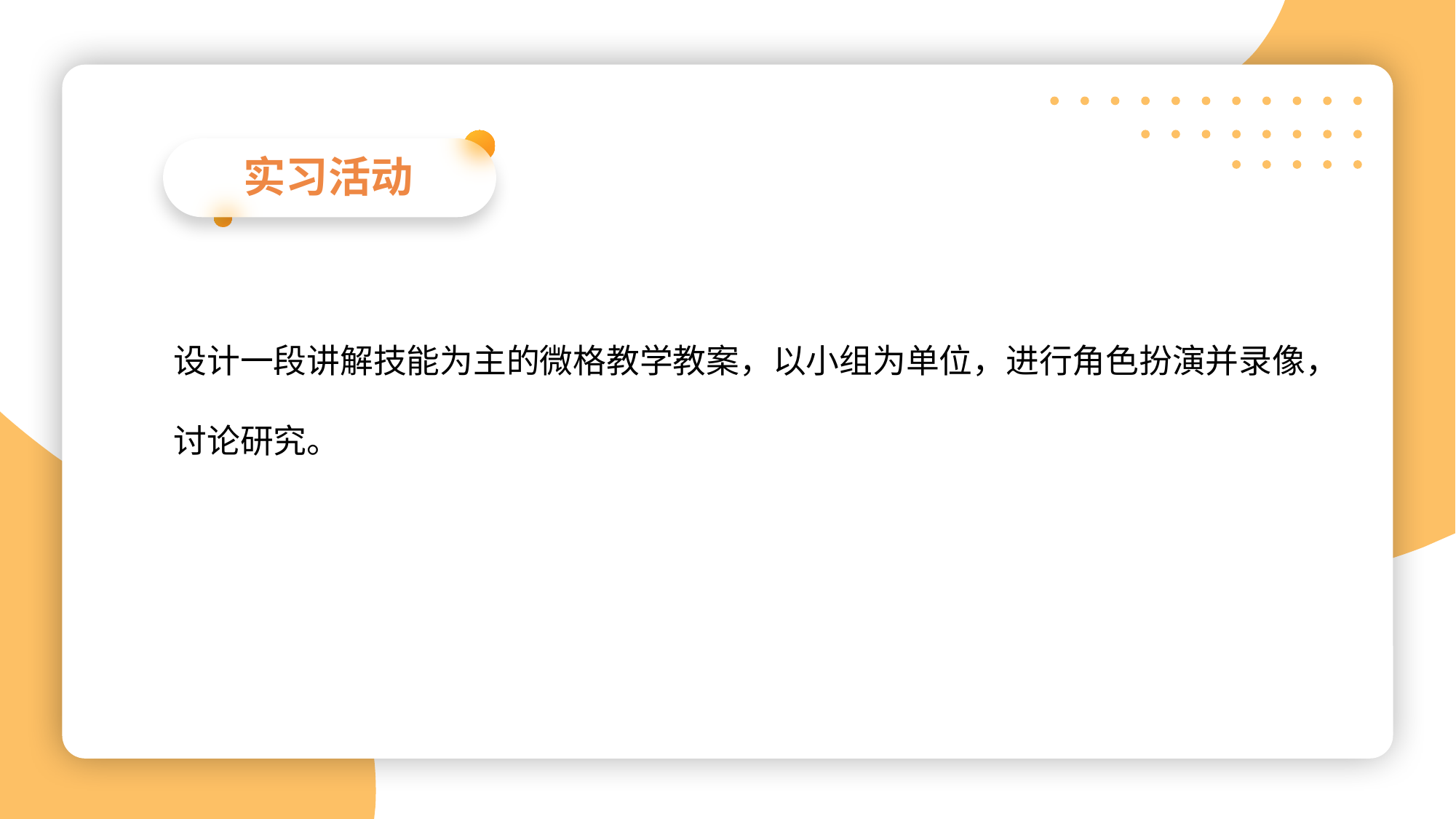

实习活动
设计一段讲解技能为主的微格教学教案，以小组为单位，进行角色扮演并录像，讨论研究。